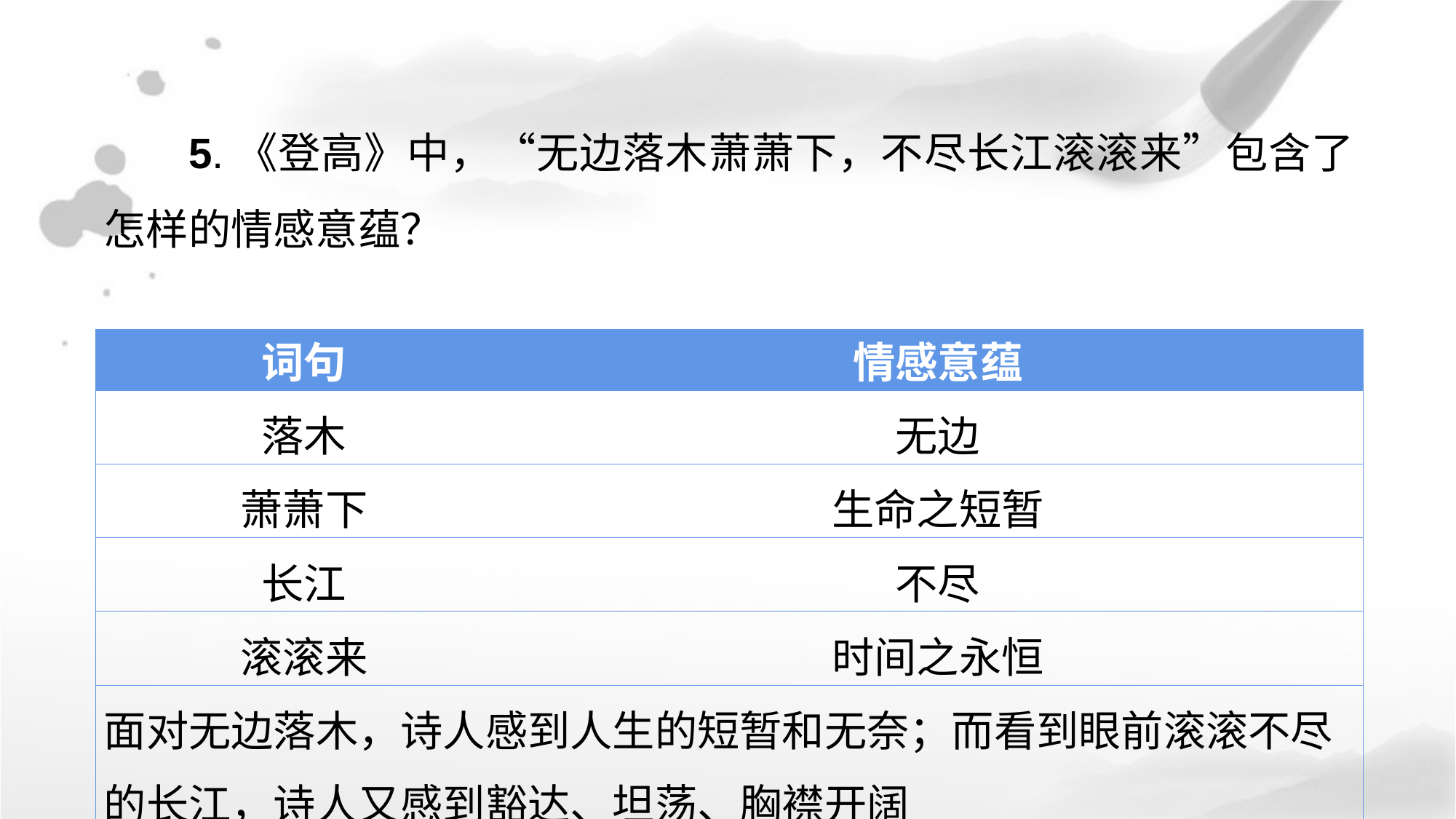

5.《登高》中，“无边落木萧萧下，不尽长江滚滚来”包含了怎样的情感意蕴？

| 词句 | 情感意蕴 |
| --- | --- |
| 落木 | 无边 |
| 萧萧下 | 生命之短暂 |
| 长江 | 不尽 |
| 滚滚来 | 时间之永恒 |
| 面对无边落木，诗人感到人生的短暂和无奈；而看到眼前滚滚不尽的长江，诗人又感到豁达、坦荡、胸襟开阔 |  |